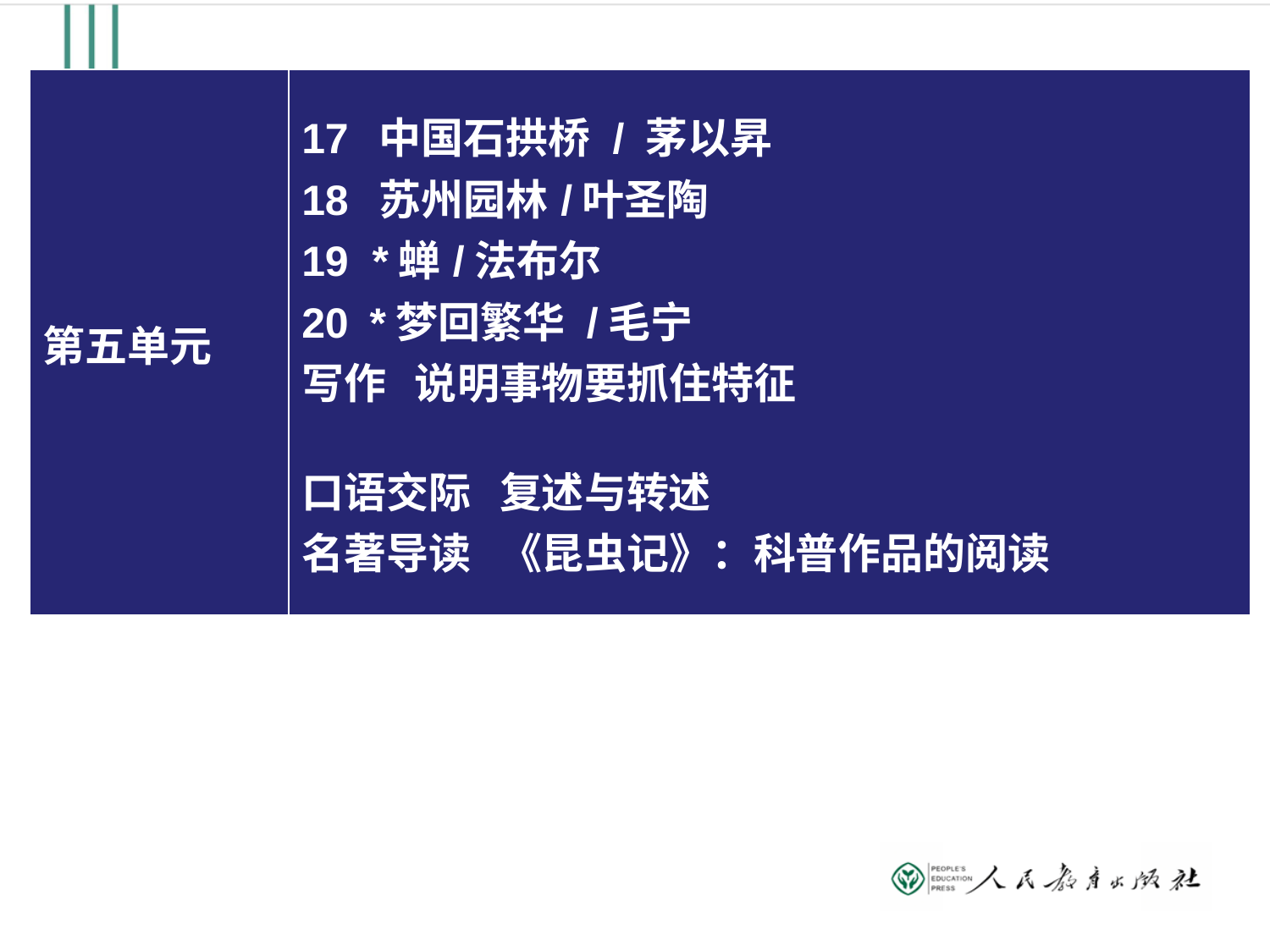

| 第五单元 | 17 中国石拱桥 / 茅以昇 18 苏州园林/叶圣陶  19 \*蝉/法布尔 20 \*梦回繁华 /毛宁 写作 说明事物要抓住特征 口语交际 复述与转述 名著导读 《昆虫记》：科普作品的阅读 |
| --- | --- |